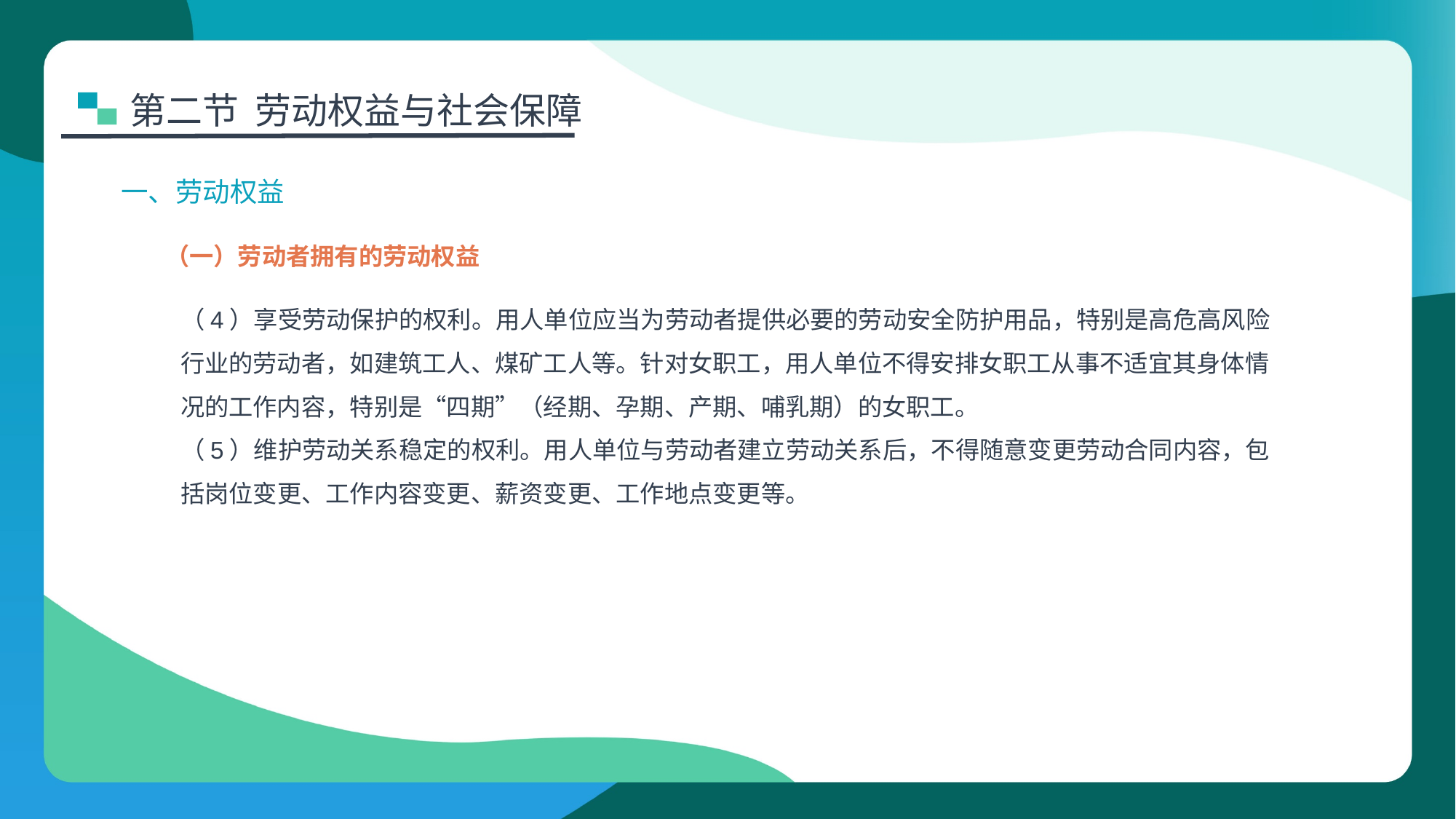

第二节  劳动权益与社会保障

一、劳动权益
（一）劳动者拥有的劳动权益
（4）享受劳动保护的权利。用人单位应当为劳动者提供必要的劳动安全防护用品，特别是高危高风险行业的劳动者，如建筑工人、煤矿工人等。针对女职工，用人单位不得安排女职工从事不适宜其身体情况的工作内容，特别是“四期”（经期、孕期、产期、哺乳期）的女职工。
（5）维护劳动关系稳定的权利。用人单位与劳动者建立劳动关系后，不得随意变更劳动合同内容，包括岗位变更、工作内容变更、薪资变更、工作地点变更等。